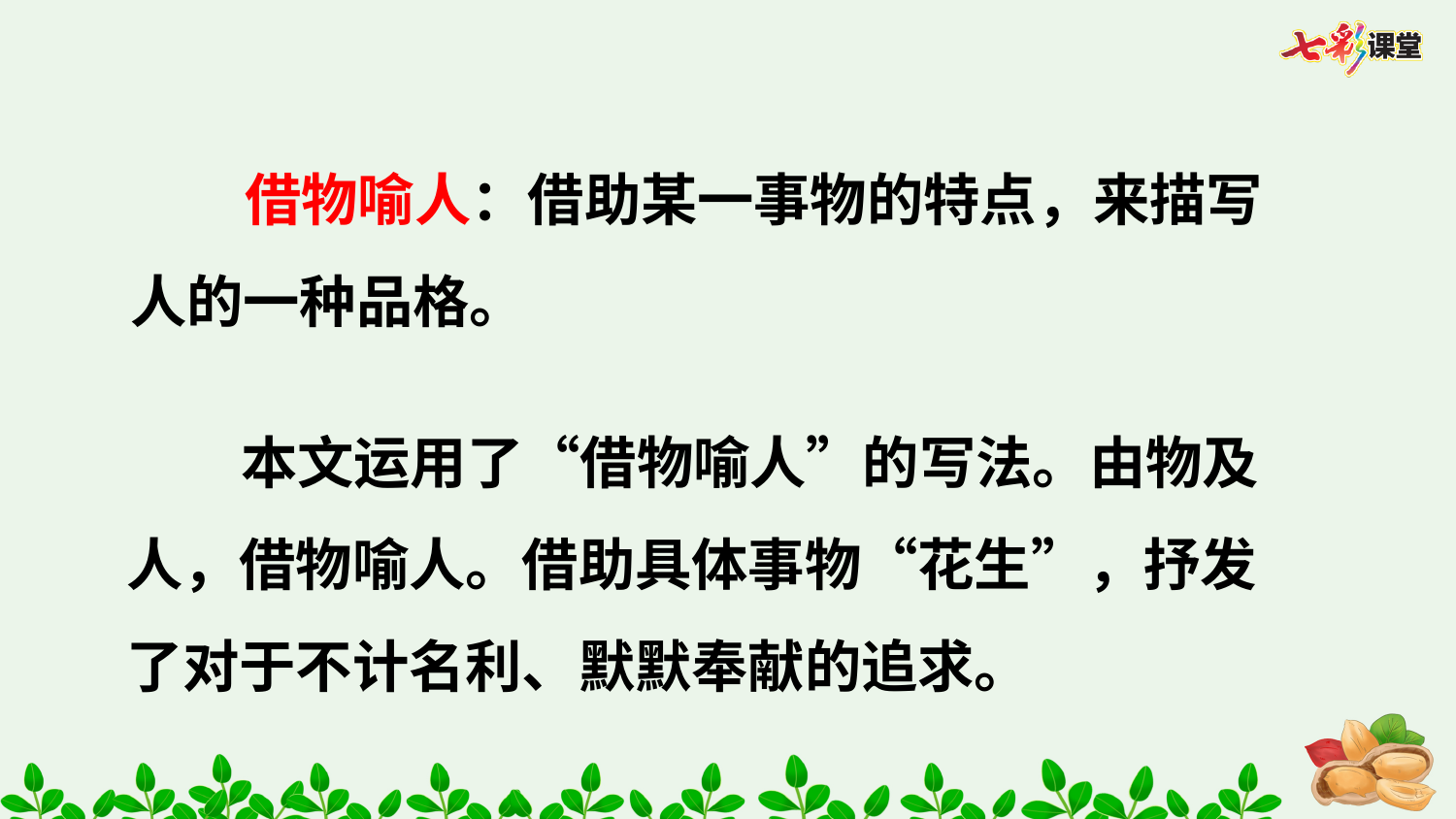

借物喻人：借助某一事物的特点，来描写人的一种品格。
本文运用了“借物喻人”的写法。由物及人，借物喻人。借助具体事物“花生”，抒发了对于不计名利、默默奉献的追求。